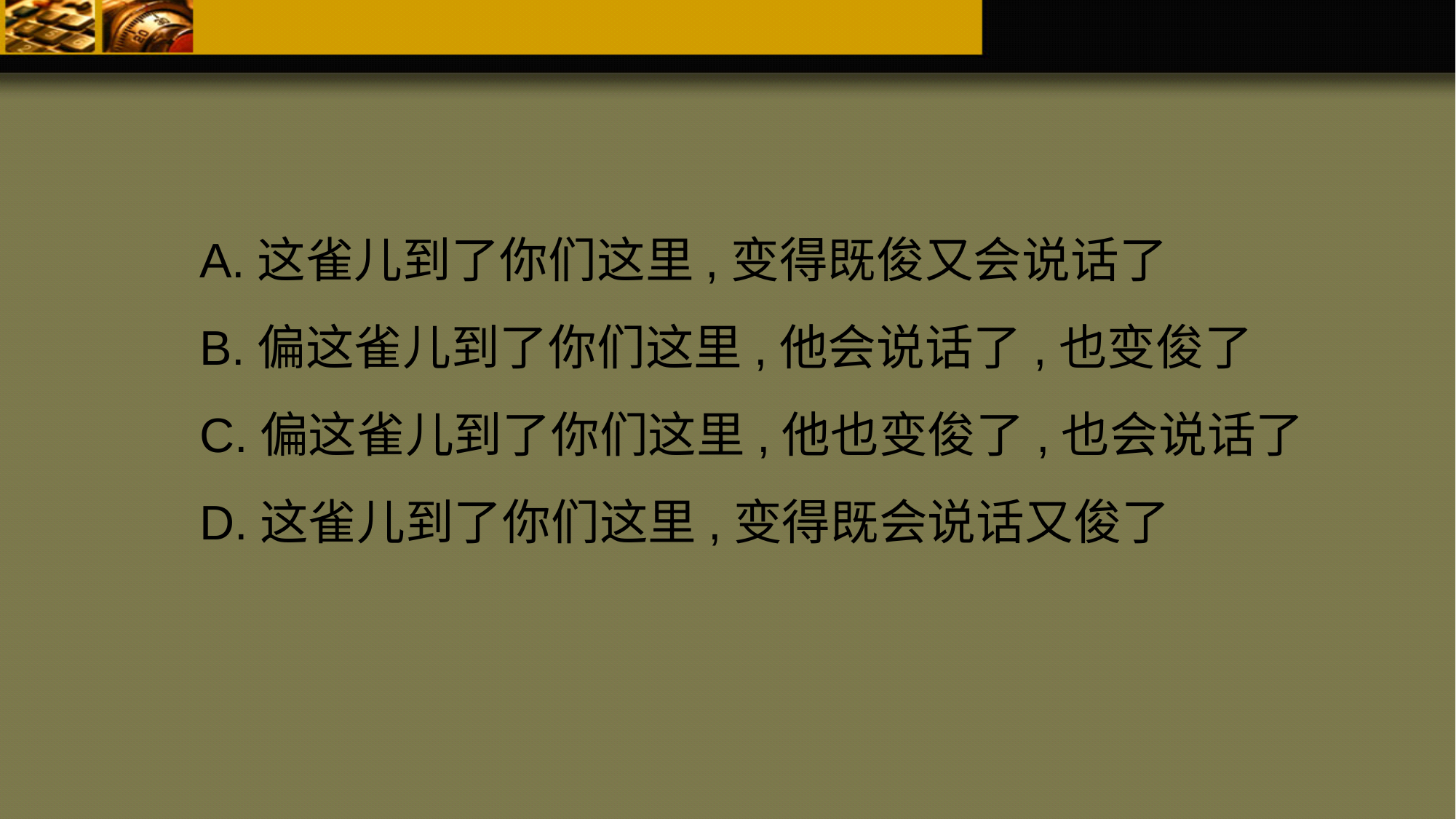

A.这雀儿到了你们这里,变得既俊又会说话了
B.偏这雀儿到了你们这里,他会说话了,也变俊了
C.偏这雀儿到了你们这里,他也变俊了,也会说话了
D.这雀儿到了你们这里,变得既会说话又俊了